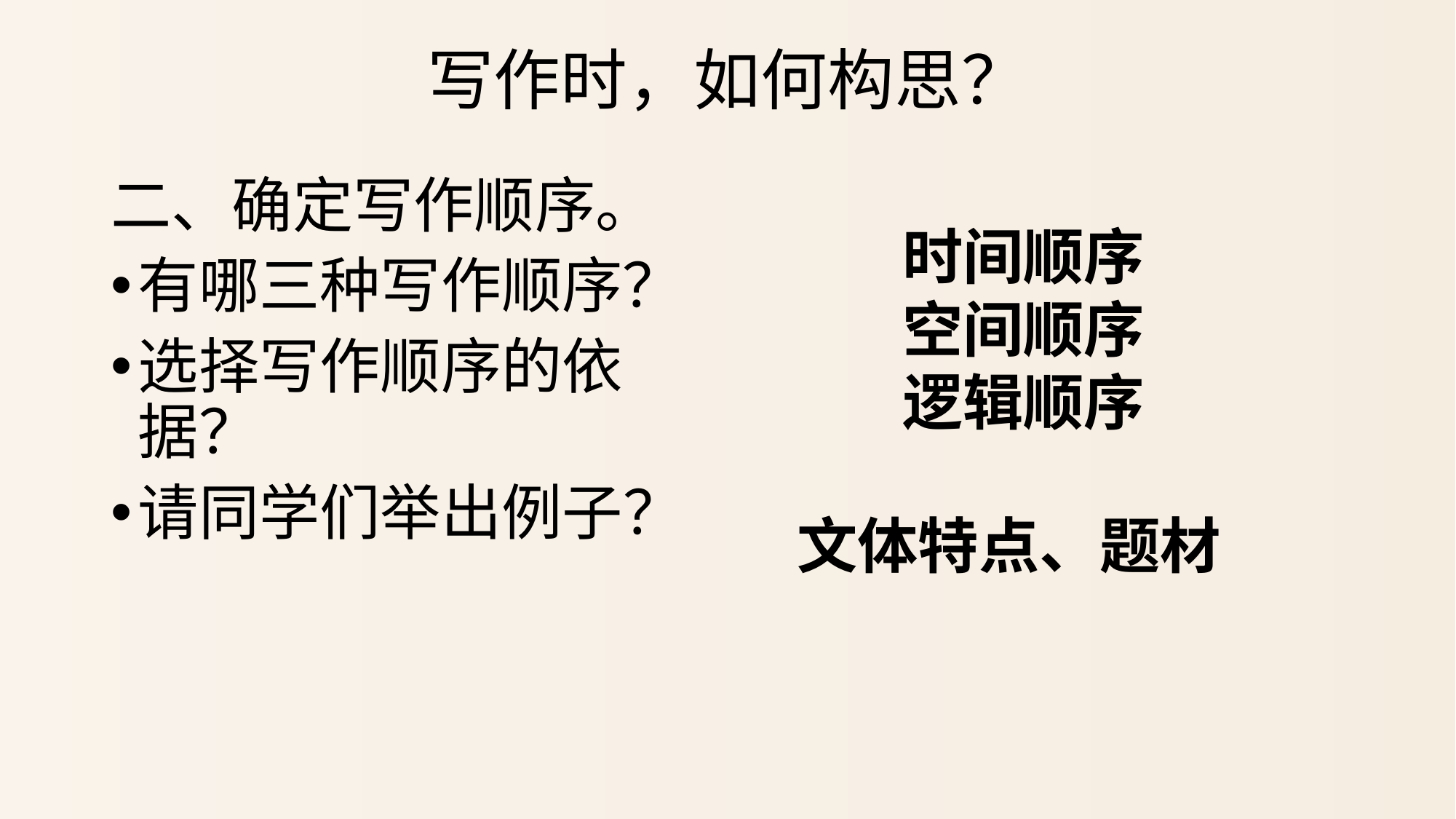

# 写作时，如何构思？
二、确定写作顺序。
有哪三种写作顺序？
选择写作顺序的依据？
请同学们举出例子？
时间顺序
空间顺序
逻辑顺序
文体特点、题材